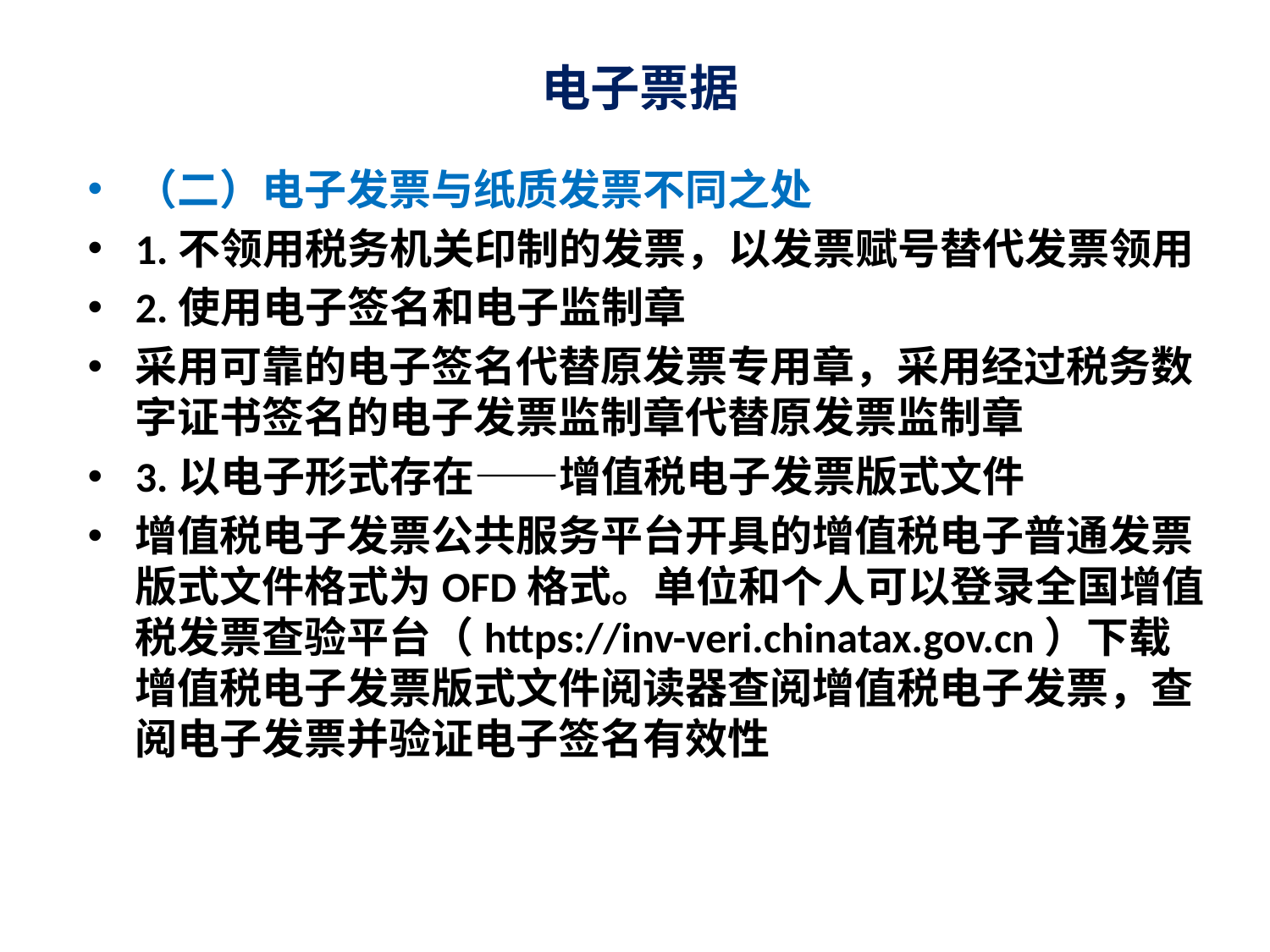

# 电子票据
（二）电子发票与纸质发票不同之处
1.不领用税务机关印制的发票，以发票赋号替代发票领用
2.使用电子签名和电子监制章
采用可靠的电子签名代替原发票专用章，采用经过税务数字证书签名的电子发票监制章代替原发票监制章
3.以电子形式存在——增值税电子发票版式文件
增值税电子发票公共服务平台开具的增值税电子普通发票版式文件格式为OFD格式。单位和个人可以登录全国增值税发票查验平台（https://inv-veri.chinatax.gov.cn）下载增值税电子发票版式文件阅读器查阅增值税电子发票，查阅电子发票并验证电子签名有效性